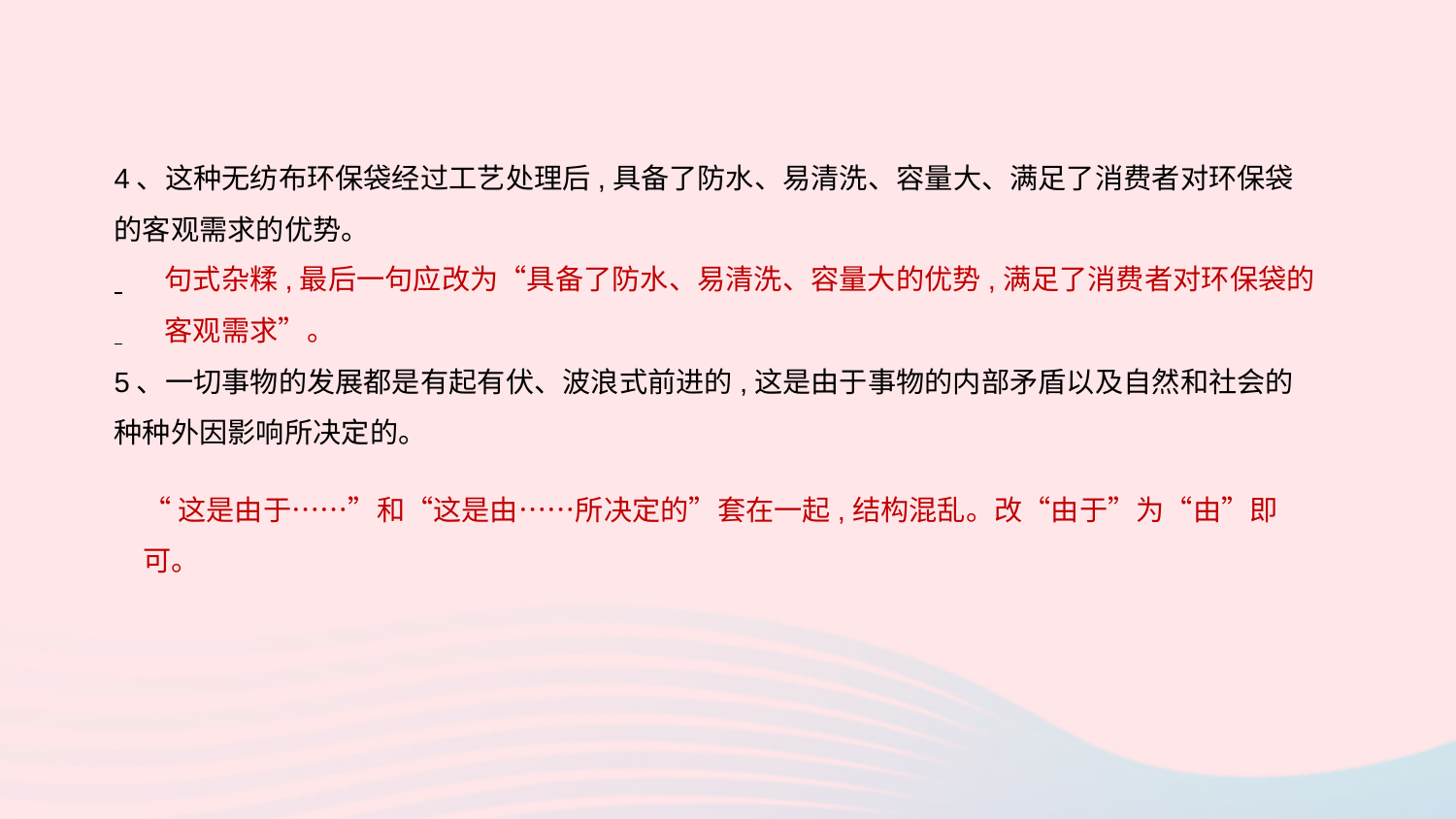

4、这种无纺布环保袋经过工艺处理后,具备了防水、易清洗、容量大、满足了消费者对环保袋的客观需求的优势。

5、一切事物的发展都是有起有伏、波浪式前进的,这是由于事物的内部矛盾以及自然和社会的种种外因影响所决定的。
句式杂糅,最后一句应改为“具备了防水、易清洗、容量大的优势,满足了消费者对环保袋的客观需求”。
“这是由于……”和“这是由……所决定的”套在一起,结构混乱。改“由于”为“由”即可。